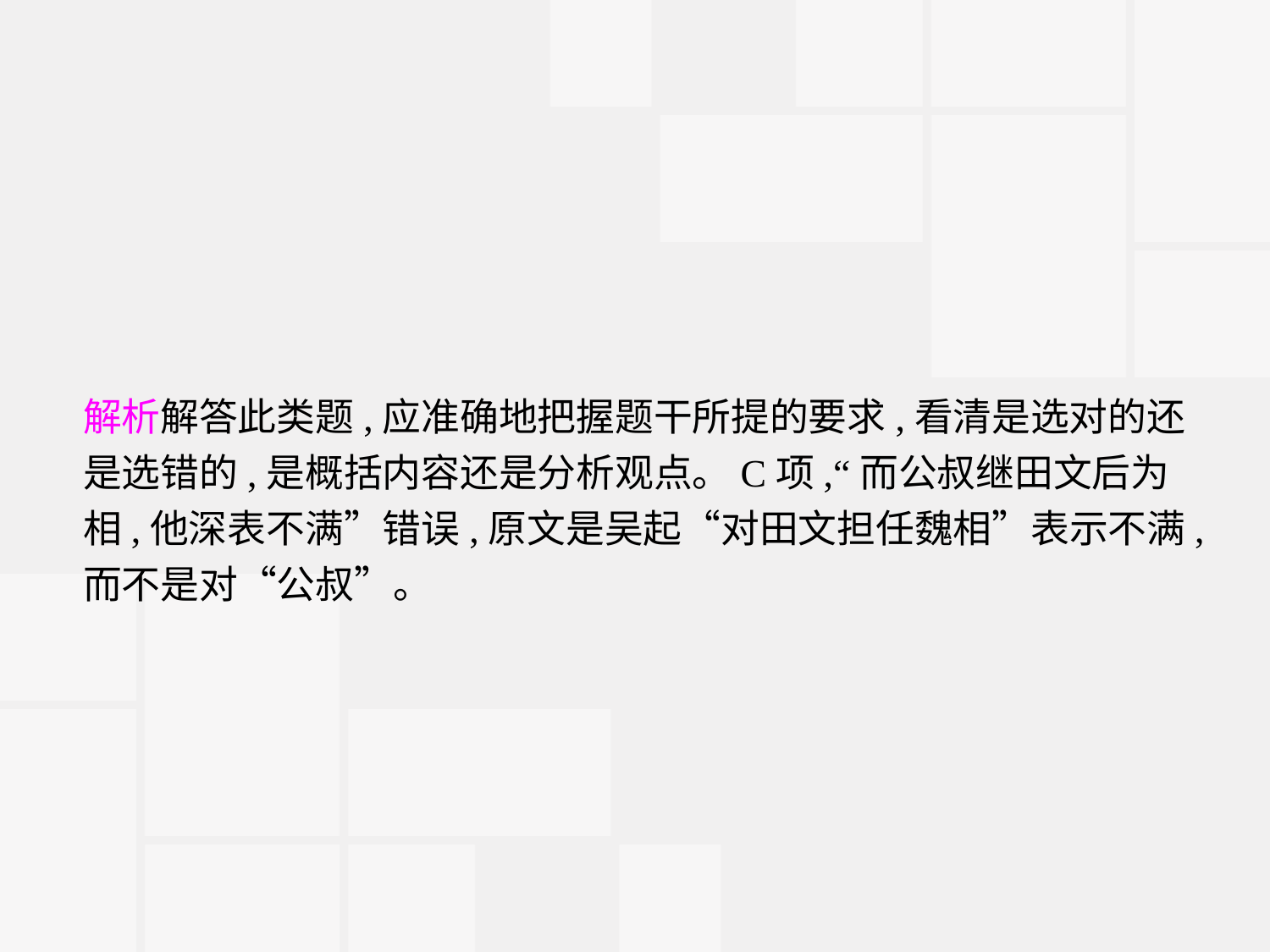

解析解答此类题,应准确地把握题干所提的要求,看清是选对的还是选错的,是概括内容还是分析观点。C项,“而公叔继田文后为相,他深表不满”错误,原文是吴起“对田文担任魏相”表示不满,而不是对“公叔”。